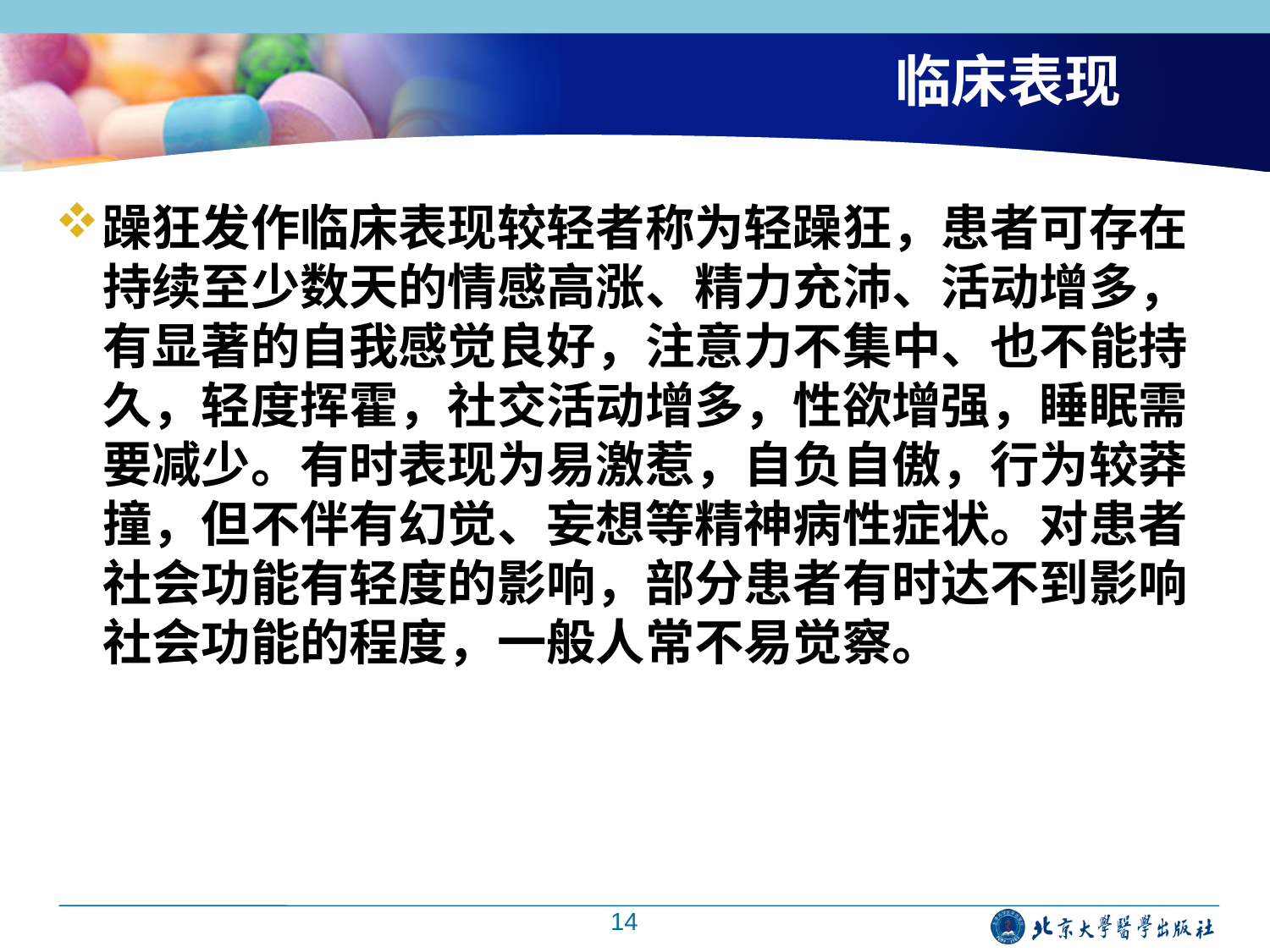

临床表现
躁狂发作临床表现较轻者称为轻躁狂，患者可存在持续至少数天的情感高涨、精力充沛、活动增多，有显著的自我感觉良好，注意力不集中、也不能持久，轻度挥霍，社交活动增多，性欲增强，睡眠需要减少。有时表现为易激惹，自负自傲，行为较莽撞，但不伴有幻觉、妄想等精神病性症状。对患者社会功能有轻度的影响，部分患者有时达不到影响社会功能的程度，一般人常不易觉察。
14